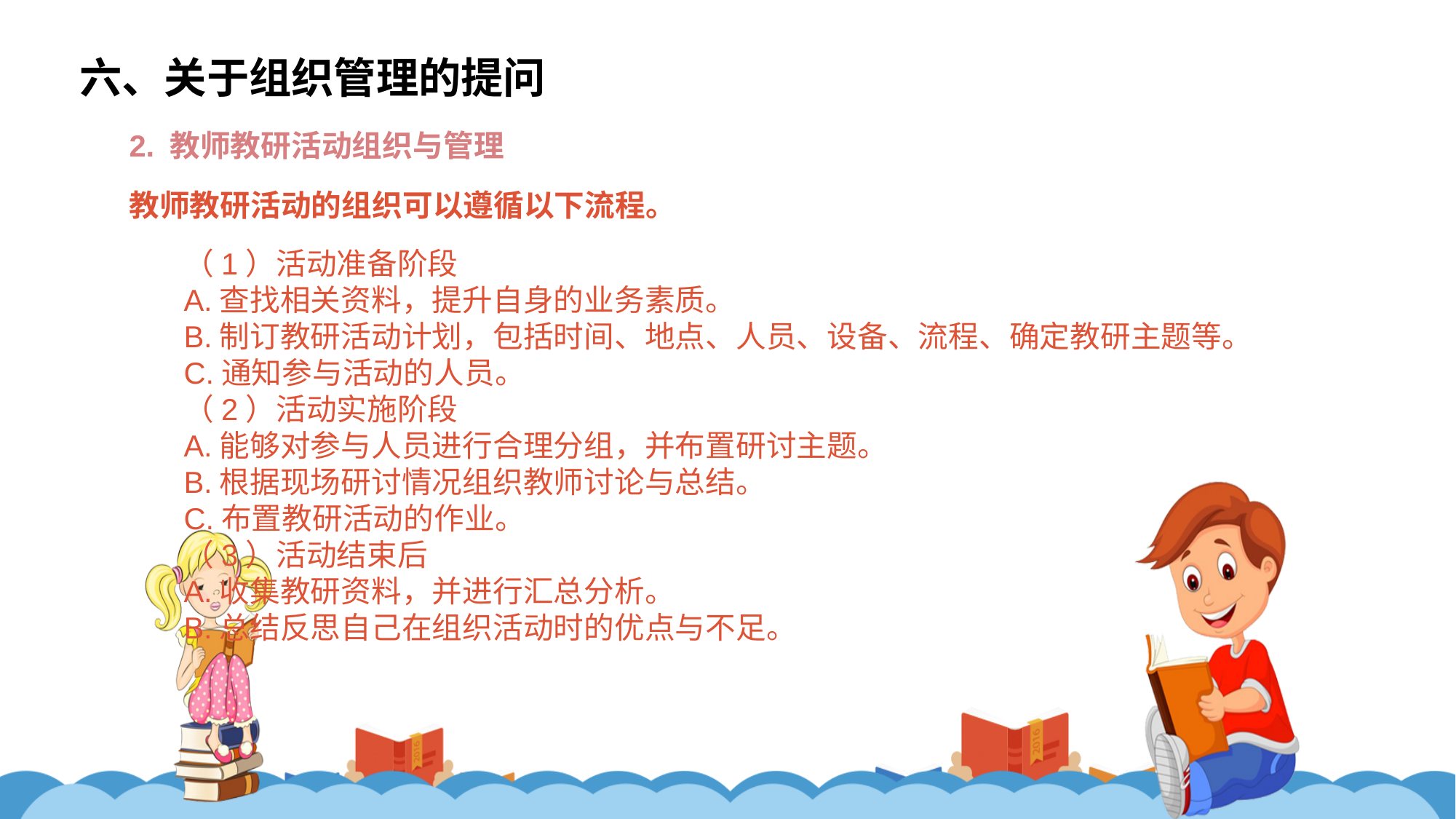

六、关于组织管理的提问
2. 教师教研活动组织与管理
教师教研活动的组织可以遵循以下流程。
（1）活动准备阶段
A.查找相关资料，提升自身的业务素质。
B.制订教研活动计划，包括时间、地点、人员、设备、流程、确定教研主题等。
C.通知参与活动的人员。
（2）活动实施阶段
A.能够对参与人员进行合理分组，并布置研讨主题。
B.根据现场研讨情况组织教师讨论与总结。
C.布置教研活动的作业。
（3）活动结束后
A.收集教研资料，并进行汇总分析。
B.总结反思自己在组织活动时的优点与不足。